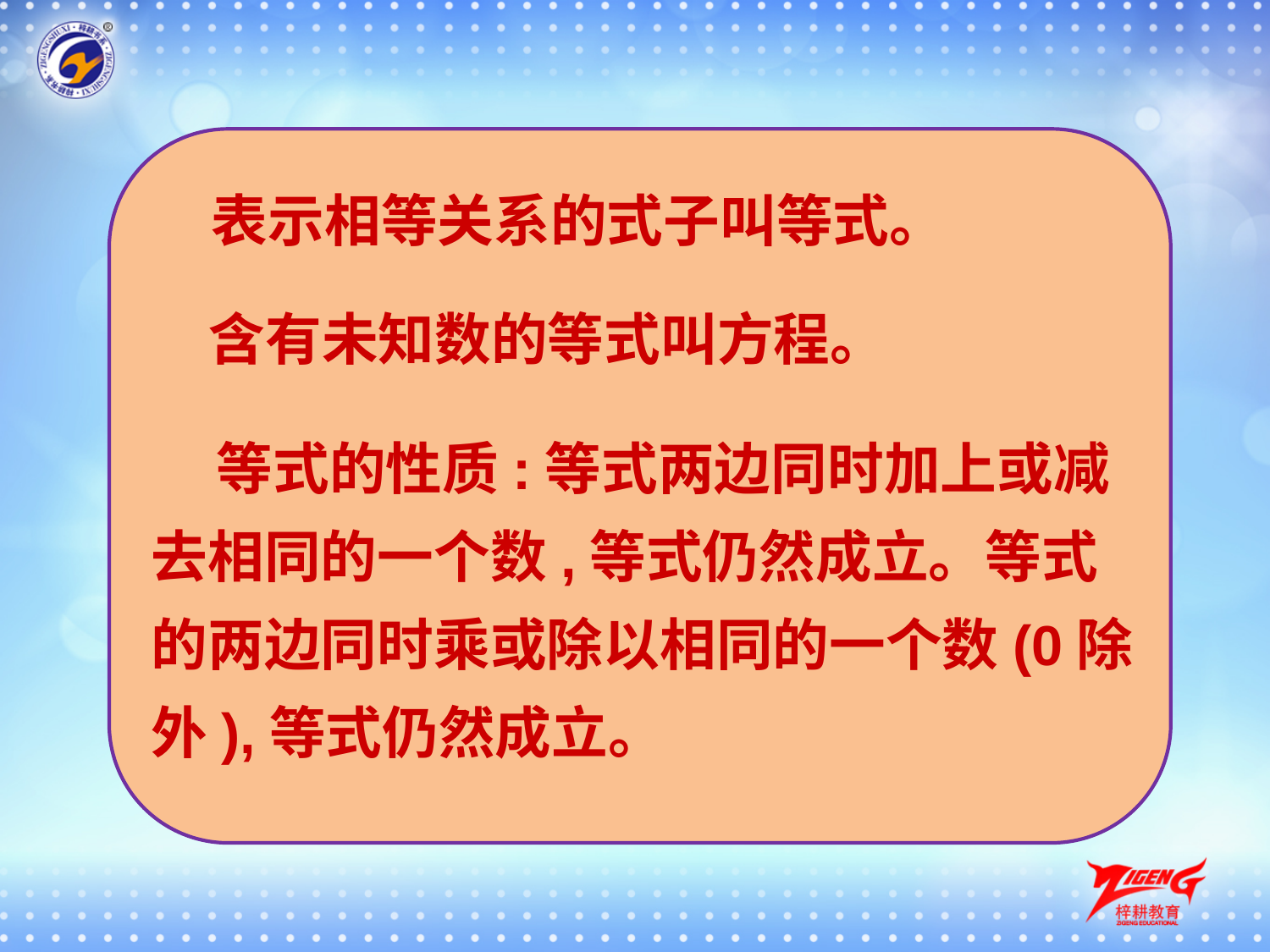

表示相等关系的式子叫等式。
含有未知数的等式叫方程。
    等式的性质:等式两边同时加上或减去相同的一个数,等式仍然成立。等式的两边同时乘或除以相同的一个数(0除外),等式仍然成立。